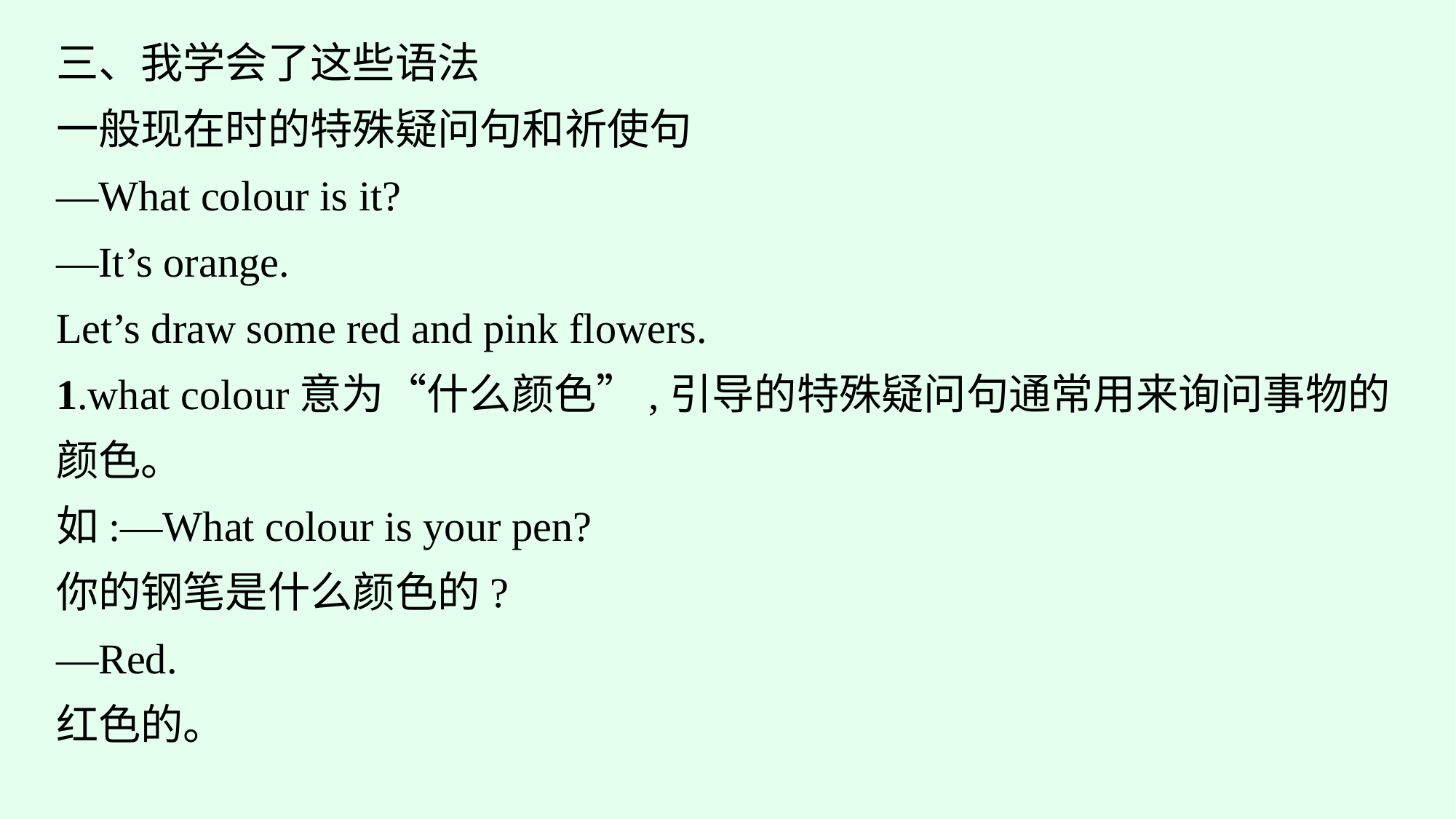

三、我学会了这些语法
一般现在时的特殊疑问句和祈使句
—What colour is it?
—It’s orange.
Let’s draw some red and pink flowers.
1.what colour意为“什么颜色”,引导的特殊疑问句通常用来询问事物的颜色。
如:—What colour is your pen?
你的钢笔是什么颜色的?
—Red.
红色的。